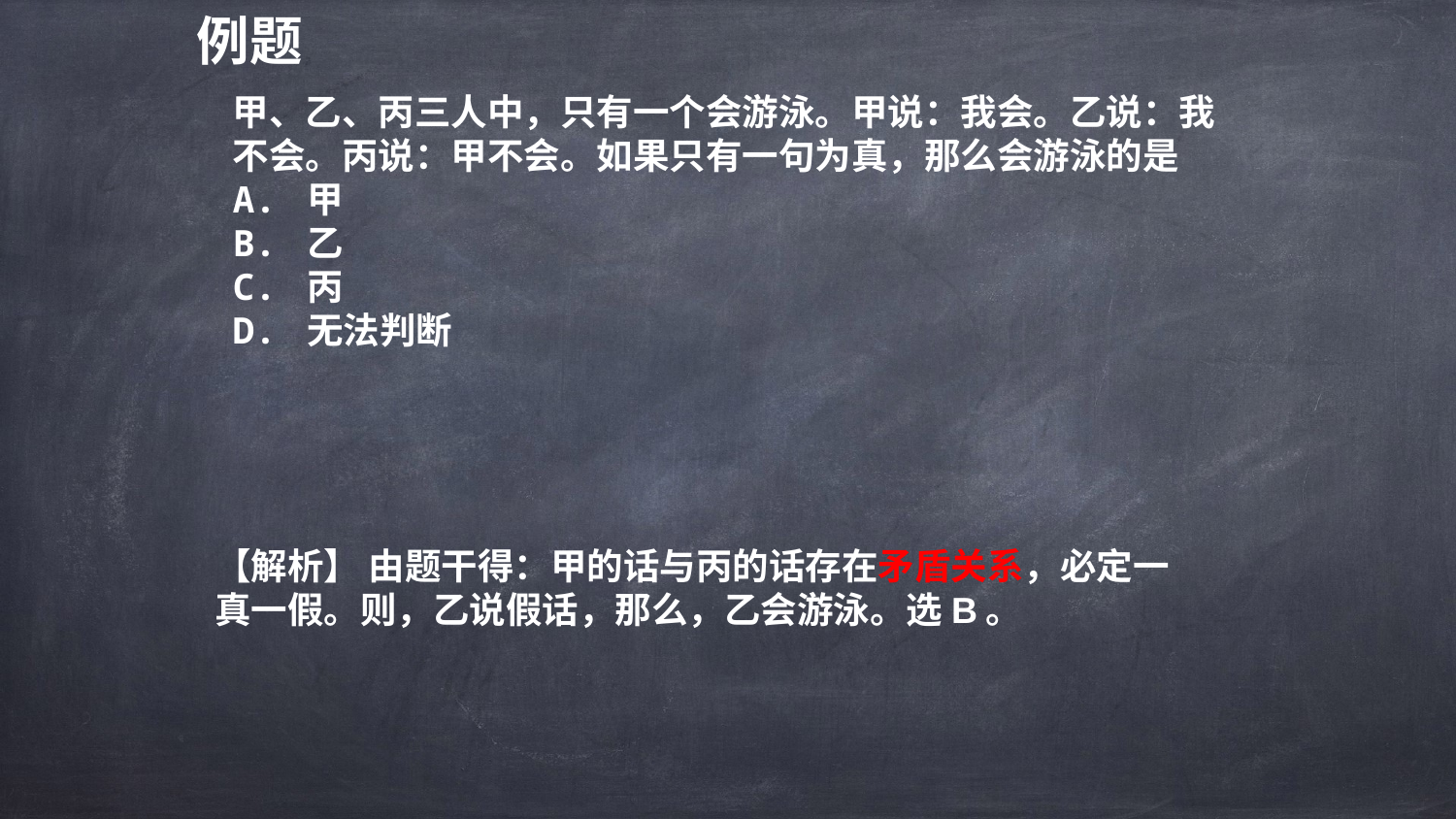

例题
甲、乙、丙三人中，只有一个会游泳。甲说：我会。乙说：我不会。丙说：甲不会。如果只有一句为真，那么会游泳的是
A. 甲
B. 乙
C. 丙
D. 无法判断
【解析】 由题干得：甲的话与丙的话存在矛盾关系，必定一真一假。则，乙说假话，那么，乙会游泳。选B。